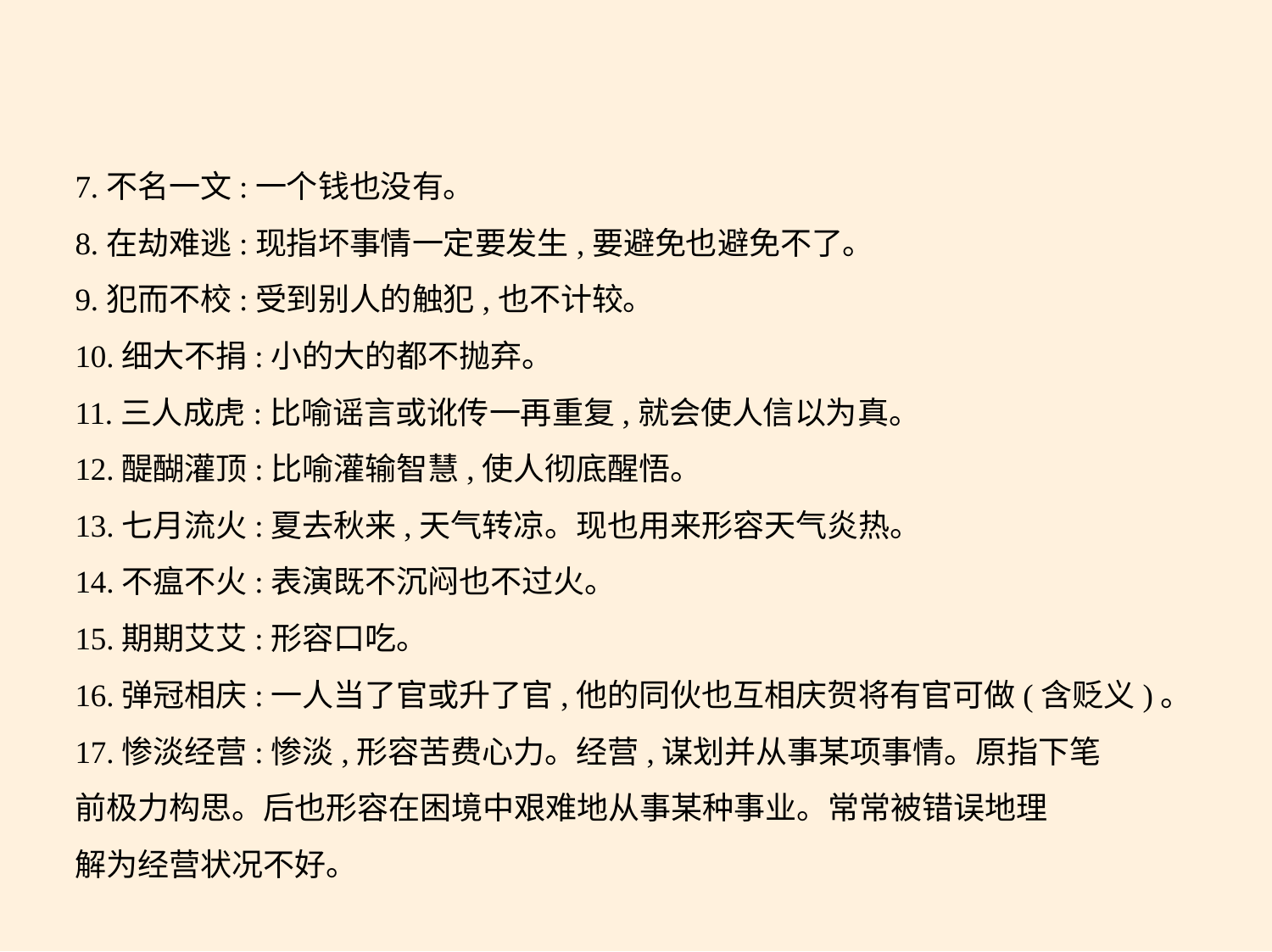

7.不名一文:一个钱也没有。
8.在劫难逃:现指坏事情一定要发生,要避免也避免不了。
9.犯而不校:受到别人的触犯,也不计较。
10.细大不捐:小的大的都不抛弃。
11.三人成虎:比喻谣言或讹传一再重复,就会使人信以为真。
12.醍醐灌顶:比喻灌输智慧,使人彻底醒悟。
13.七月流火:夏去秋来,天气转凉。现也用来形容天气炎热。
14.不瘟不火:表演既不沉闷也不过火。
15.期期艾艾:形容口吃。
16.弹冠相庆:一人当了官或升了官,他的同伙也互相庆贺将有官可做(含贬义)。
17.惨淡经营:惨淡,形容苦费心力。经营,谋划并从事某项事情。原指下笔
前极力构思。后也形容在困境中艰难地从事某种事业。常常被错误地理
解为经营状况不好。